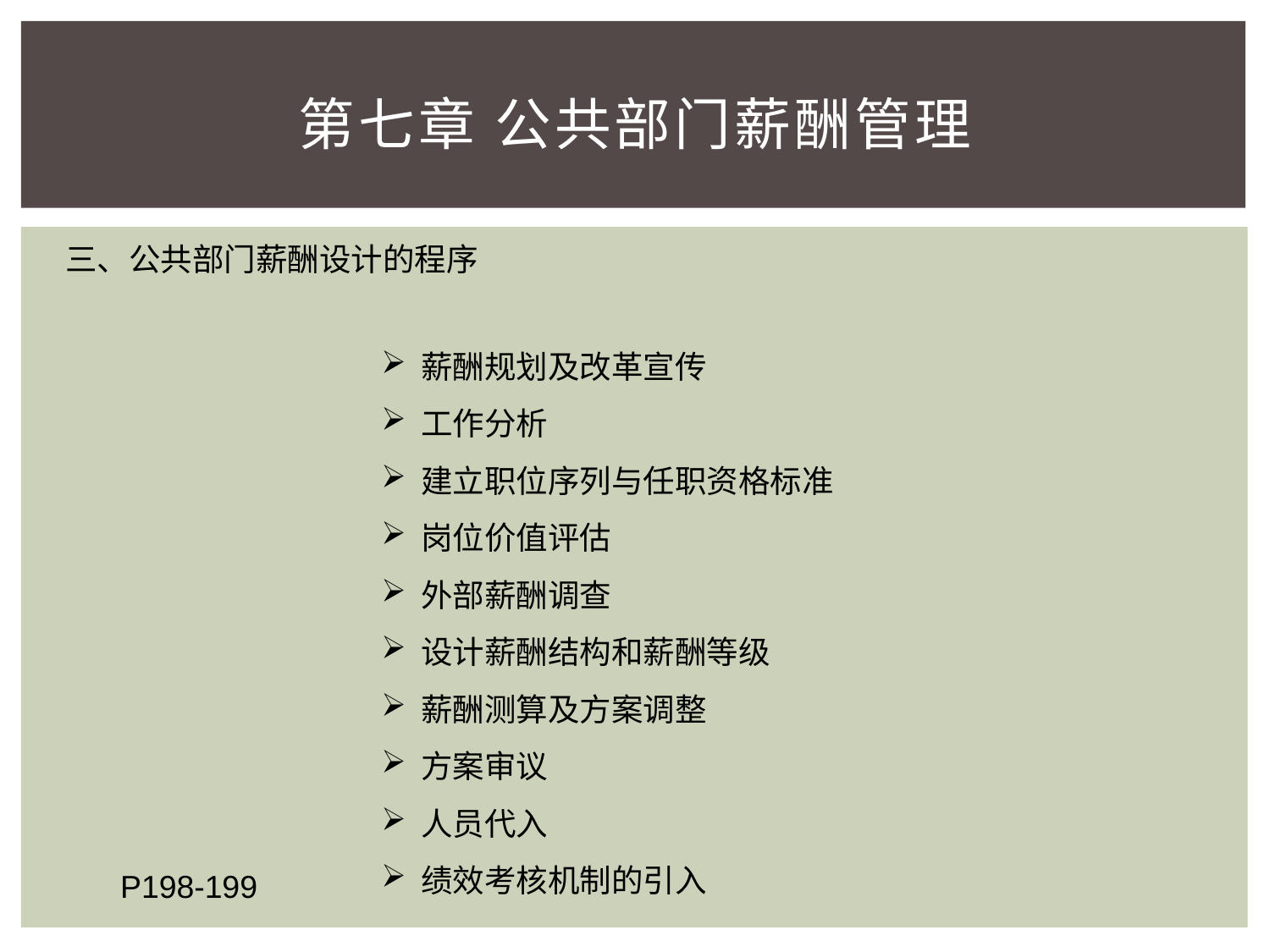

# 第七章 公共部门薪酬管理
三、公共部门薪酬设计的程序
薪酬规划及改革宣传
工作分析
建立职位序列与任职资格标准
岗位价值评估
外部薪酬调查
设计薪酬结构和薪酬等级
薪酬测算及方案调整
方案审议
人员代入
绩效考核机制的引入
P198-199
50